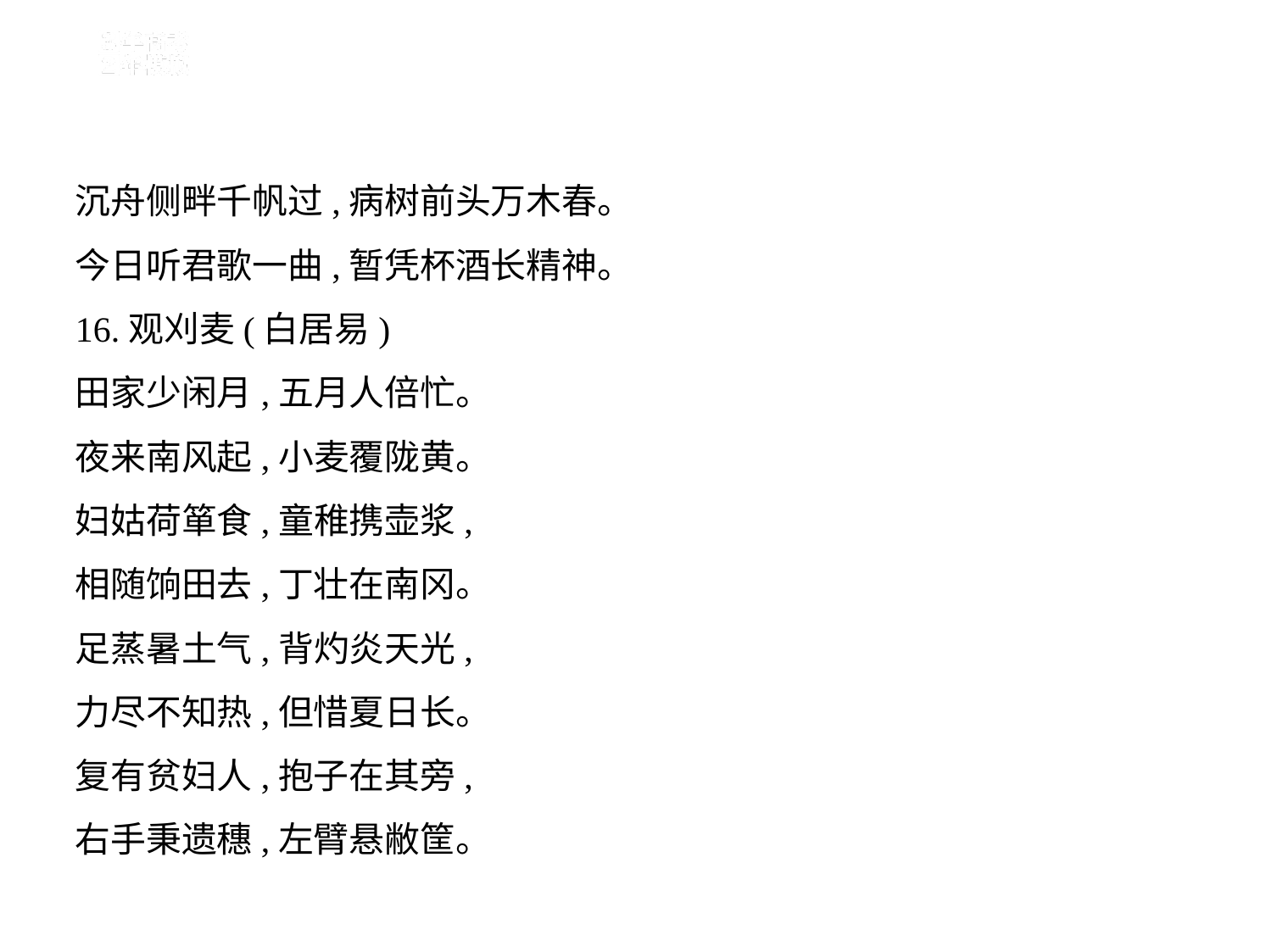

沉舟侧畔千帆过,病树前头万木春。
今日听君歌一曲,暂凭杯酒长精神。
16.观刈麦(白居易)
田家少闲月,五月人倍忙。
夜来南风起,小麦覆陇黄。
妇姑荷箪食,童稚携壶浆,
相随饷田去,丁壮在南冈。
足蒸暑土气,背灼炎天光,
力尽不知热,但惜夏日长。
复有贫妇人,抱子在其旁,
右手秉遗穗,左臂悬敝筐。